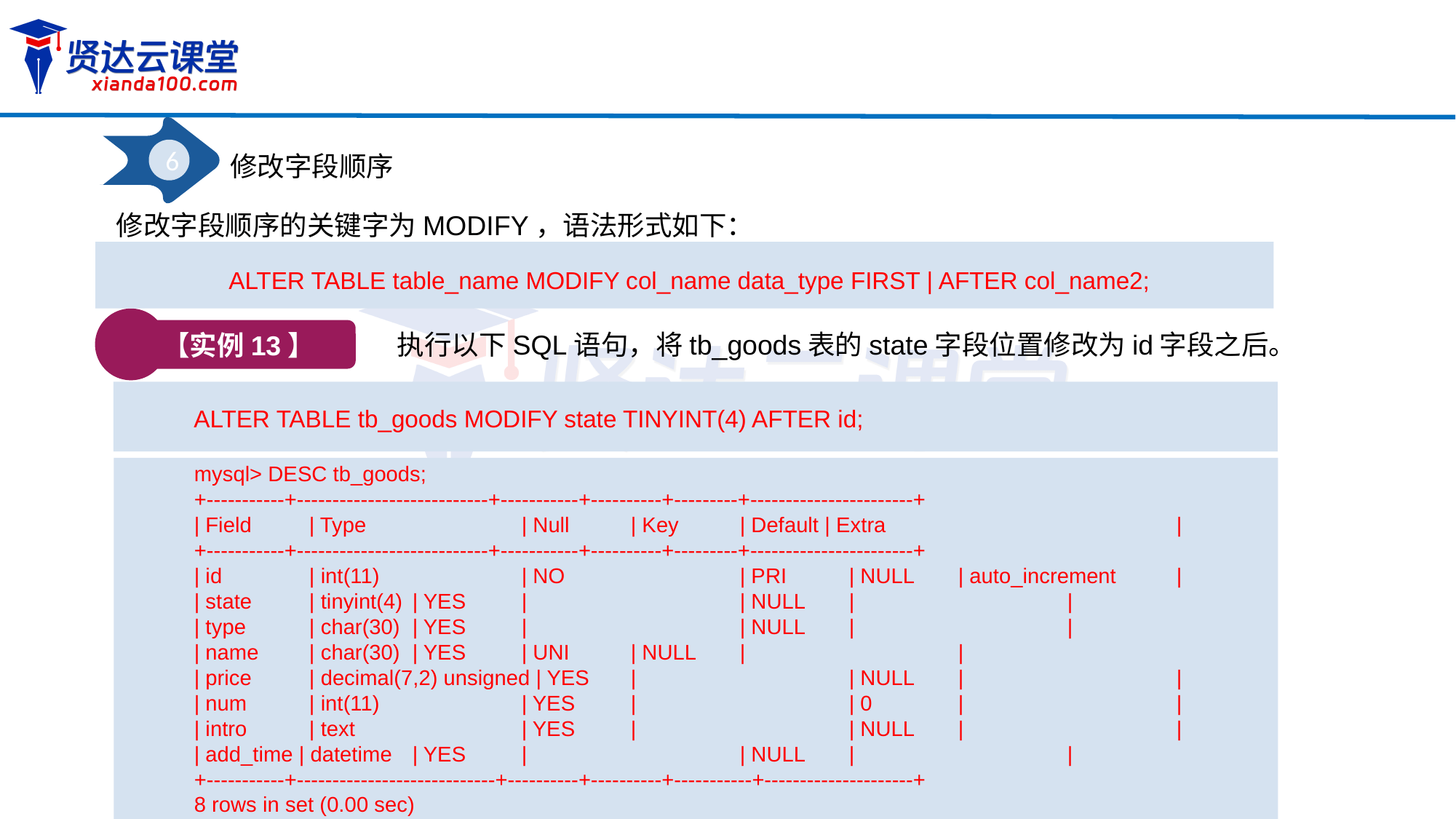

6
修改字段顺序
修改字段顺序的关键字为MODIFY，语法形式如下：

ALTER TABLE table_name MODIFY col_name data_type FIRST | AFTER col_name2;

【实例13】
执行以下SQL语句，将tb_goods表的state字段位置修改为id字段之后。

ALTER TABLE tb_goods MODIFY state TINYINT(4) AFTER id;
mysql> DESC tb_goods;
+-----------+---------------------------+-----------+----------+---------+-----------------------+
| Field	 | Type		| Null	| Key	| Default | Extra			|
+-----------+---------------------------+-----------+----------+---------+-----------------------+
| id	 | int(11)		| NO		| PRI	| NULL	| auto_increment	|
| state	 | tinyint(4)	| YES	|		| NULL	|		|
| type	 | char(30)	| YES	|		| NULL	|		|
| name	 | char(30)	| YES	| UNI	| NULL	|		|
| price	 | decimal(7,2) unsigned | YES	|		| NULL	|		|
| num	 | int(11)		| YES	|		| 0	|		|
| intro	 | text		| YES	|		| NULL	|		|
| add_time | datetime	| YES	|		| NULL	|		|
+-----------+----------------------------+----------+----------+-----------+---------------------+
8 rows in set (0.00 sec)